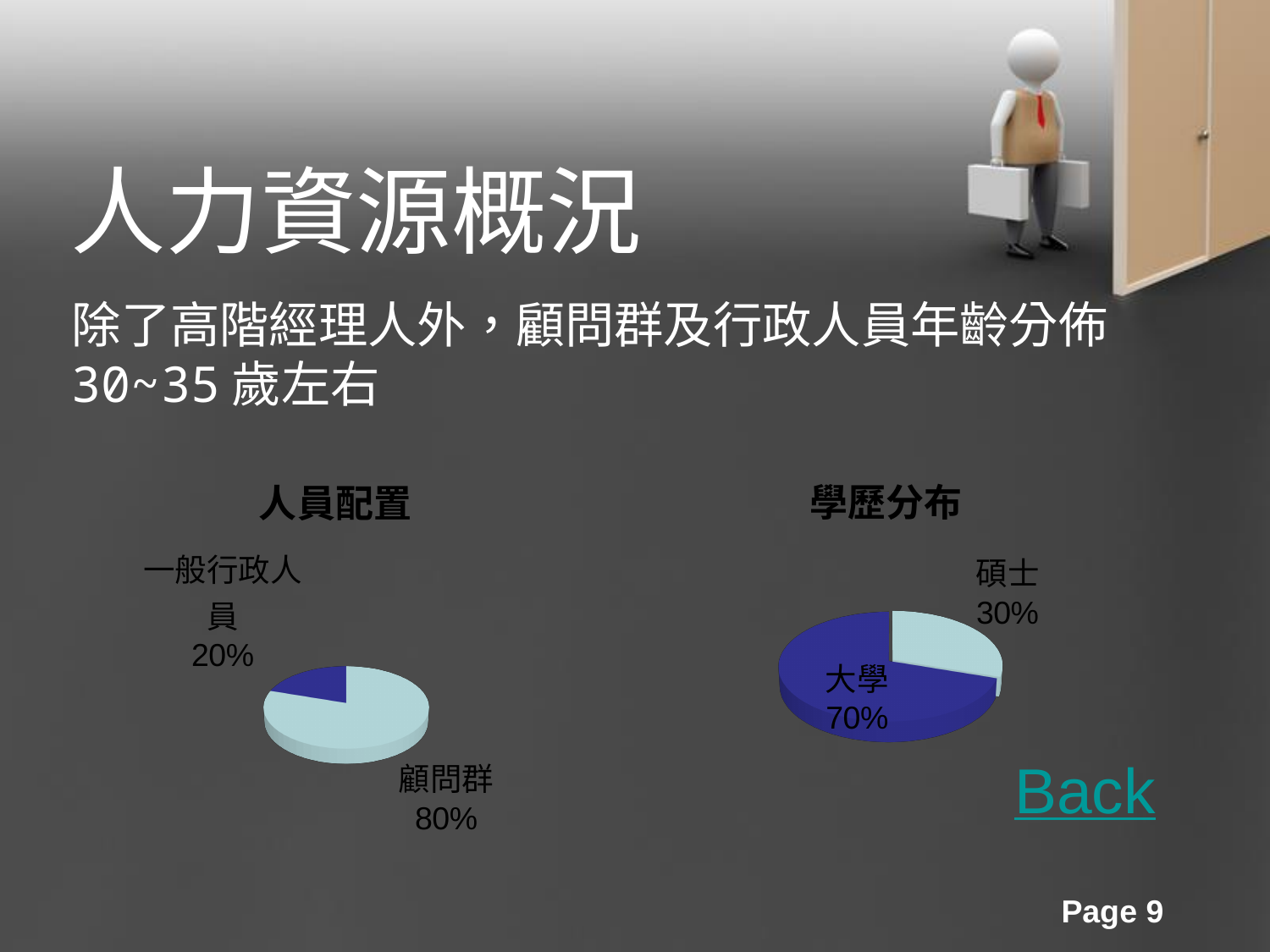

人力資源概況

除了高階經理人外，顧問群及行政人員年齡分佈30~35歲左右

[unsupported chart]

[unsupported chart]

Back